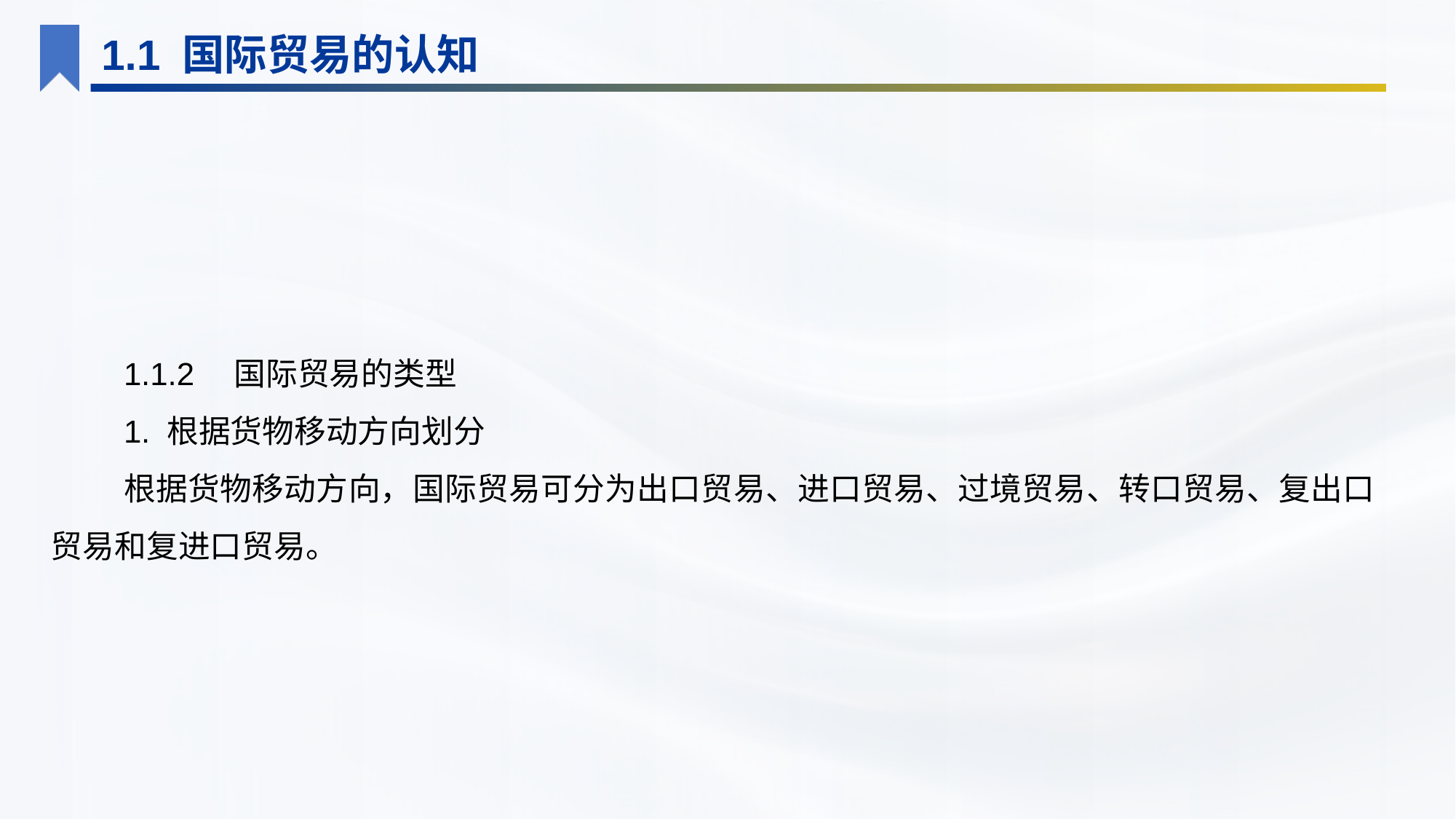

1.1 国际贸易的认知
1.1.2　国际贸易的类型
1. 根据货物移动方向划分
根据货物移动方向，国际贸易可分为出口贸易、进口贸易、过境贸易、转口贸易、复出口贸易和复进口贸易。